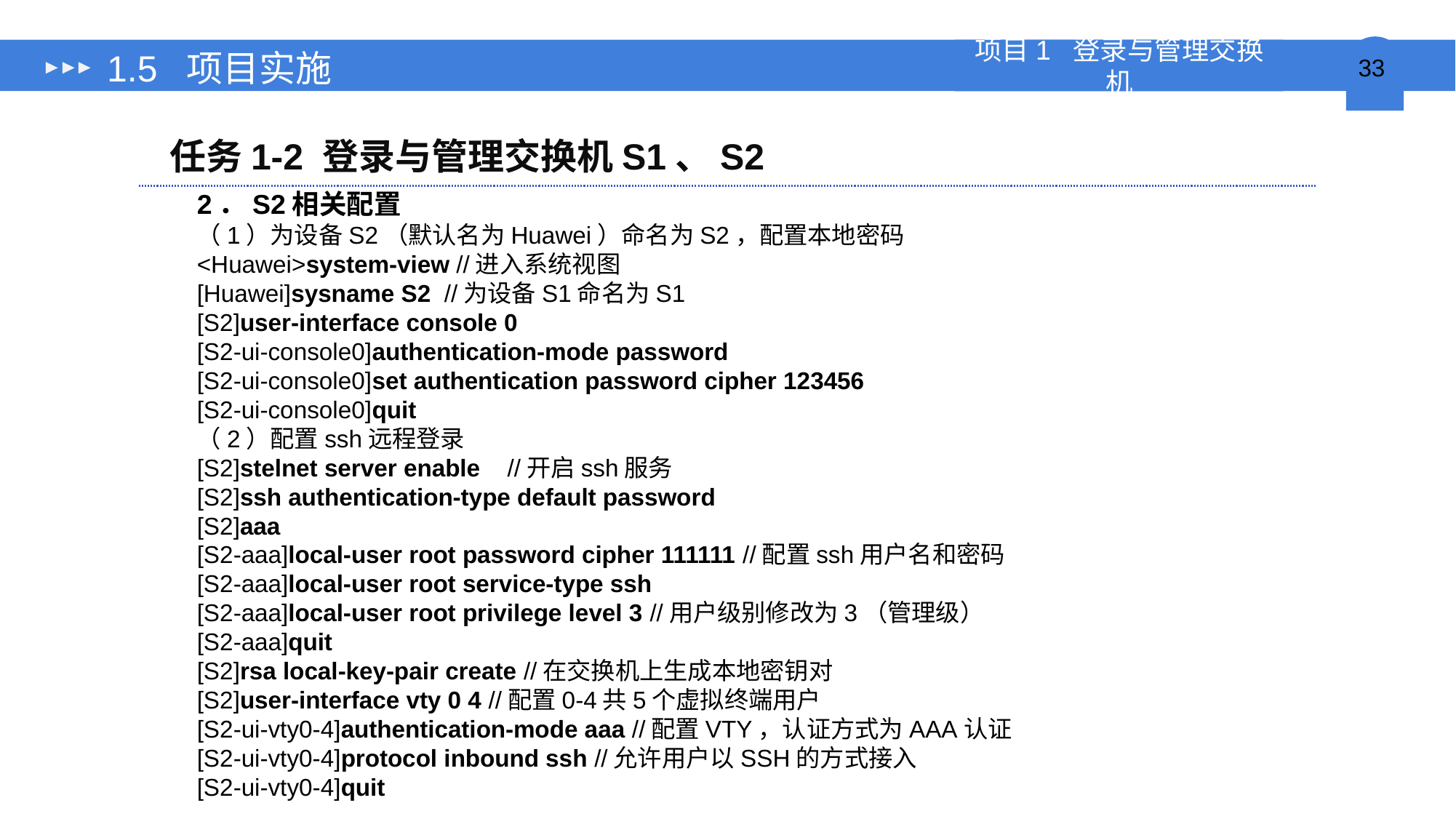

# 1.5  项目实施
任务1-2 登录与管理交换机S1、S2
2．S2相关配置
（1）为设备S2（默认名为Huawei）命名为S2，配置本地密码
<Huawei>system-view //进入系统视图
[Huawei]sysname S2  //为设备S1命名为S1
[S2]user-interface console 0
[S2-ui-console0]authentication-mode password
[S2-ui-console0]set authentication password cipher 123456
[S2-ui-console0]quit
（2）配置ssh远程登录
[S2]stelnet server enable    //开启ssh服务
[S2]ssh authentication-type default password
[S2]aaa
[S2-aaa]local-user root password cipher 111111 //配置ssh用户名和密码
[S2-aaa]local-user root service-type ssh
[S2-aaa]local-user root privilege level 3 //用户级别修改为3（管理级）
[S2-aaa]quit
[S2]rsa local-key-pair create //在交换机上生成本地密钥对
[S2]user-interface vty 0 4 //配置0-4共5个虚拟终端用户
[S2-ui-vty0-4]authentication-mode aaa //配置VTY，认证方式为AAA认证
[S2-ui-vty0-4]protocol inbound ssh //允许用户以SSH的方式接入
[S2-ui-vty0-4]quit